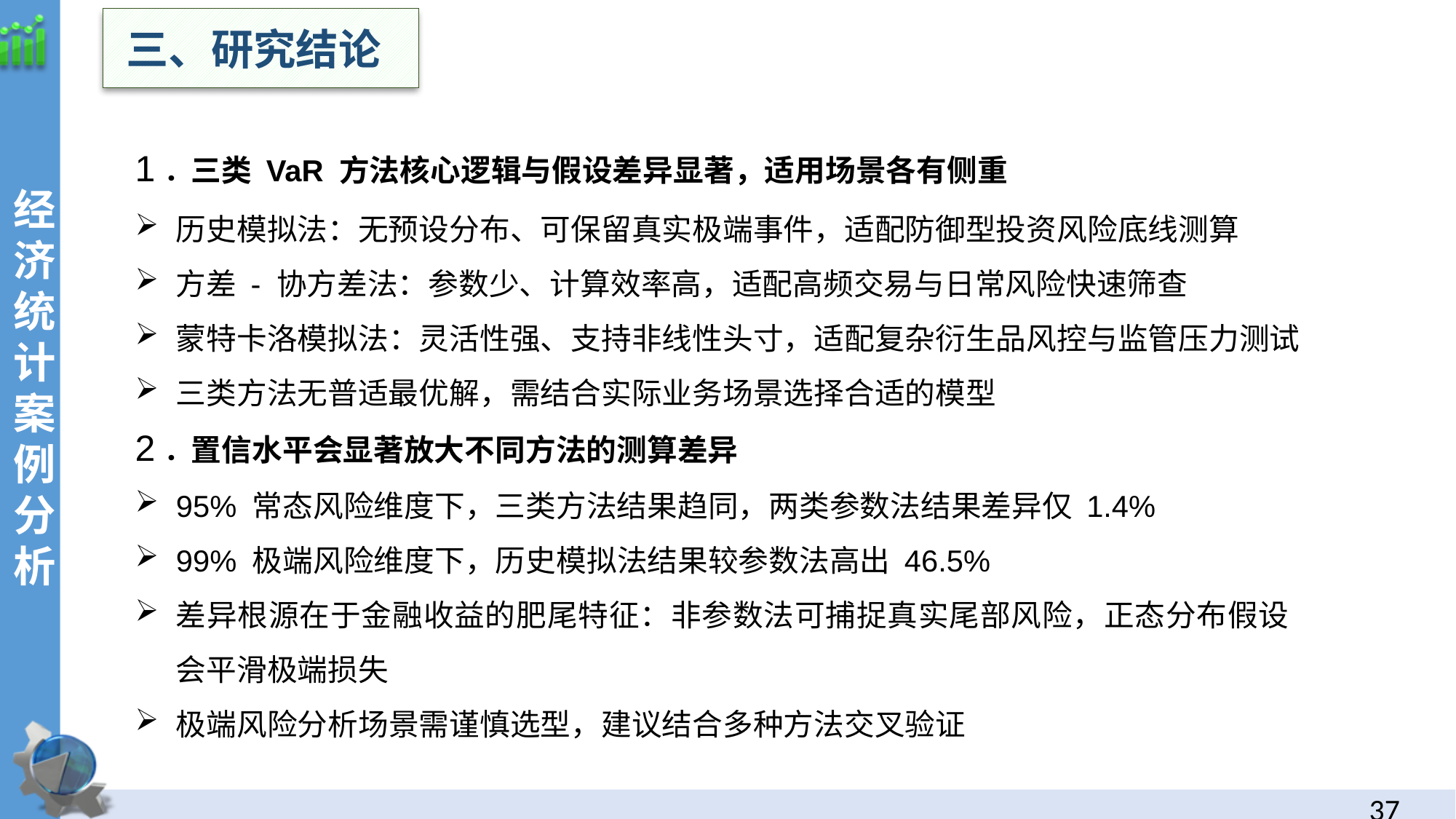

三、研究结论

经
济统计案例分析

1．三类 VaR 方法核心逻辑与假设差异显著，适用场景各有侧重

历史模拟法：无预设分布、可保留真实极端事件，适配防御型投资风险底线测算
方差 - 协方差法：参数少、计算效率高，适配高频交易与日常风险快速筛查
蒙特卡洛模拟法：灵活性强、支持非线性头寸，适配复杂衍生品风控与监管压力测试
三类方法无普适最优解，需结合实际业务场景选择合适的模型
2．置信水平会显著放大不同方法的测算差异

95% 常态风险维度下，三类方法结果趋同，两类参数法结果差异仅 1.4%
99% 极端风险维度下，历史模拟法结果较参数法高出 46.5%
差异根源在于金融收益的肥尾特征：非参数法可捕捉真实尾部风险，正态分布假设会平滑极端损失
极端风险分析场景需谨慎选型，建议结合多种方法交叉验证
37